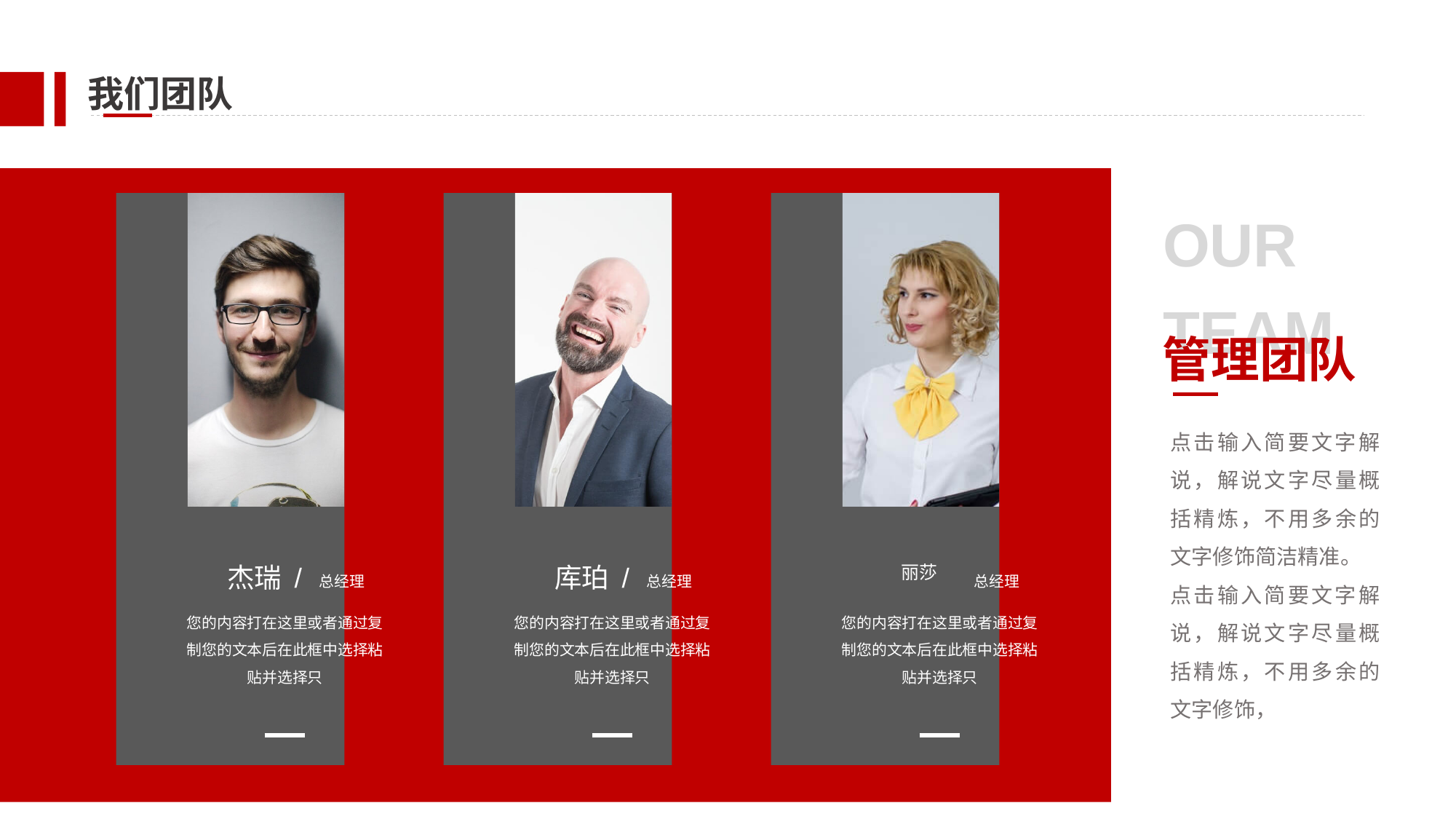

我们团队

OUR
TEAM

杰瑞 /
总经理
您的内容打在这里或者通过复制您的文本后在此框中选择粘贴并选择只

库珀 /
总经理
您的内容打在这里或者通过复制您的文本后在此框中选择粘贴并选择只

丽莎
总经理
您的内容打在这里或者通过复制您的文本后在此框中选择粘贴并选择只
管理团队
点击输入简要文字解说，解说文字尽量概括精炼，不用多余的文字修饰简洁精准。
点击输入简要文字解说，解说文字尽量概括精炼，不用多余的文字修饰，